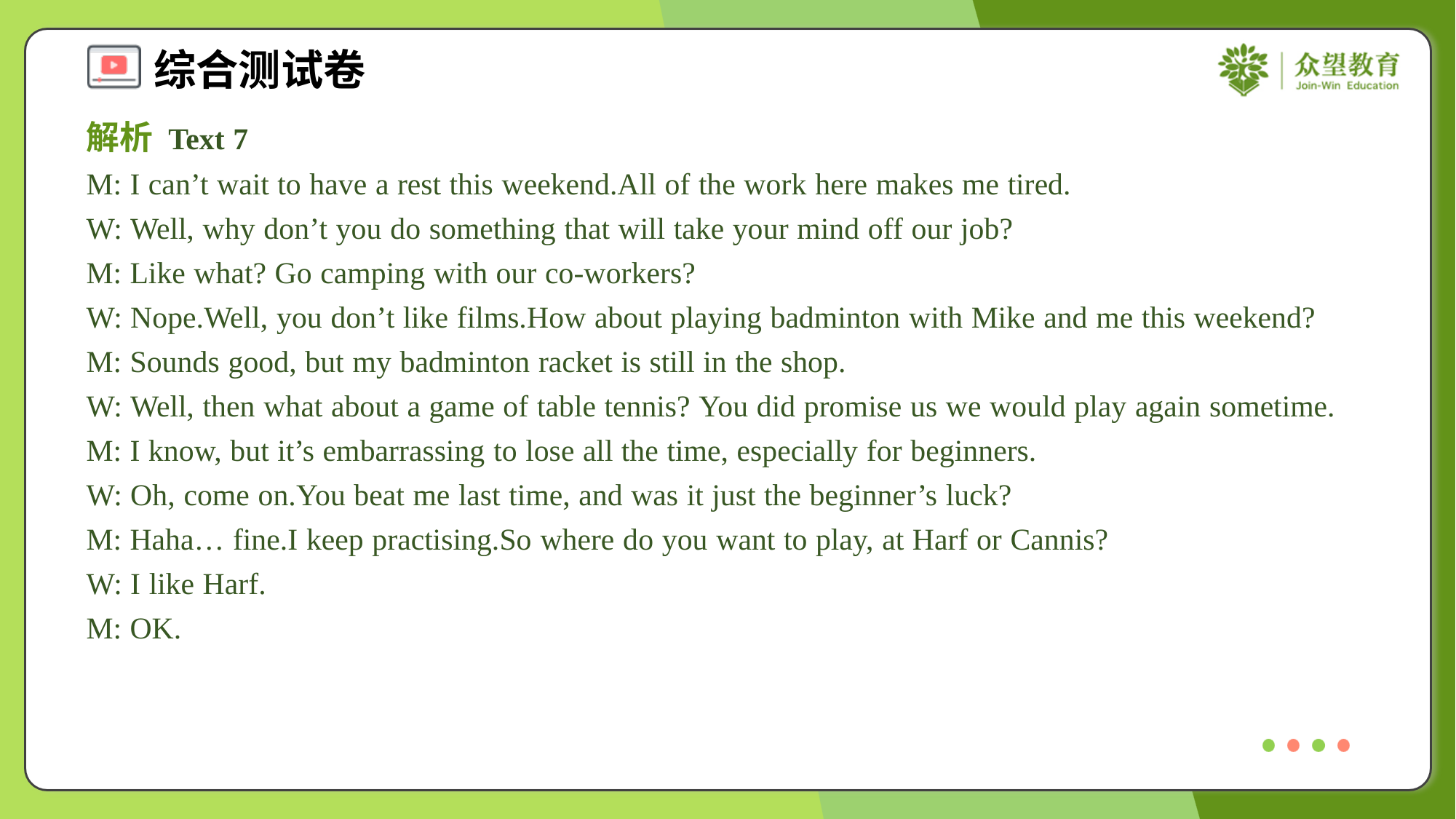

解析 Text 7
M: I can’t wait to have a rest this weekend.All of the work here makes me tired.
W: Well, why don’t you do something that will take your mind off our job?
M: Like what? Go camping with our co-workers?
W: Nope.Well, you don’t like films.How about playing badminton with Mike and me this weekend?
M: Sounds good, but my badminton racket is still in the shop.
W: Well, then what about a game of table tennis? You did promise us we would play again sometime.
M: I know, but it’s embarrassing to lose all the time, especially for beginners.
W: Oh, come on.You beat me last time, and was it just the beginner’s luck?
M: Haha… fine.I keep practising.So where do you want to play, at Harf or Cannis?
W: I like Harf.
M: OK.